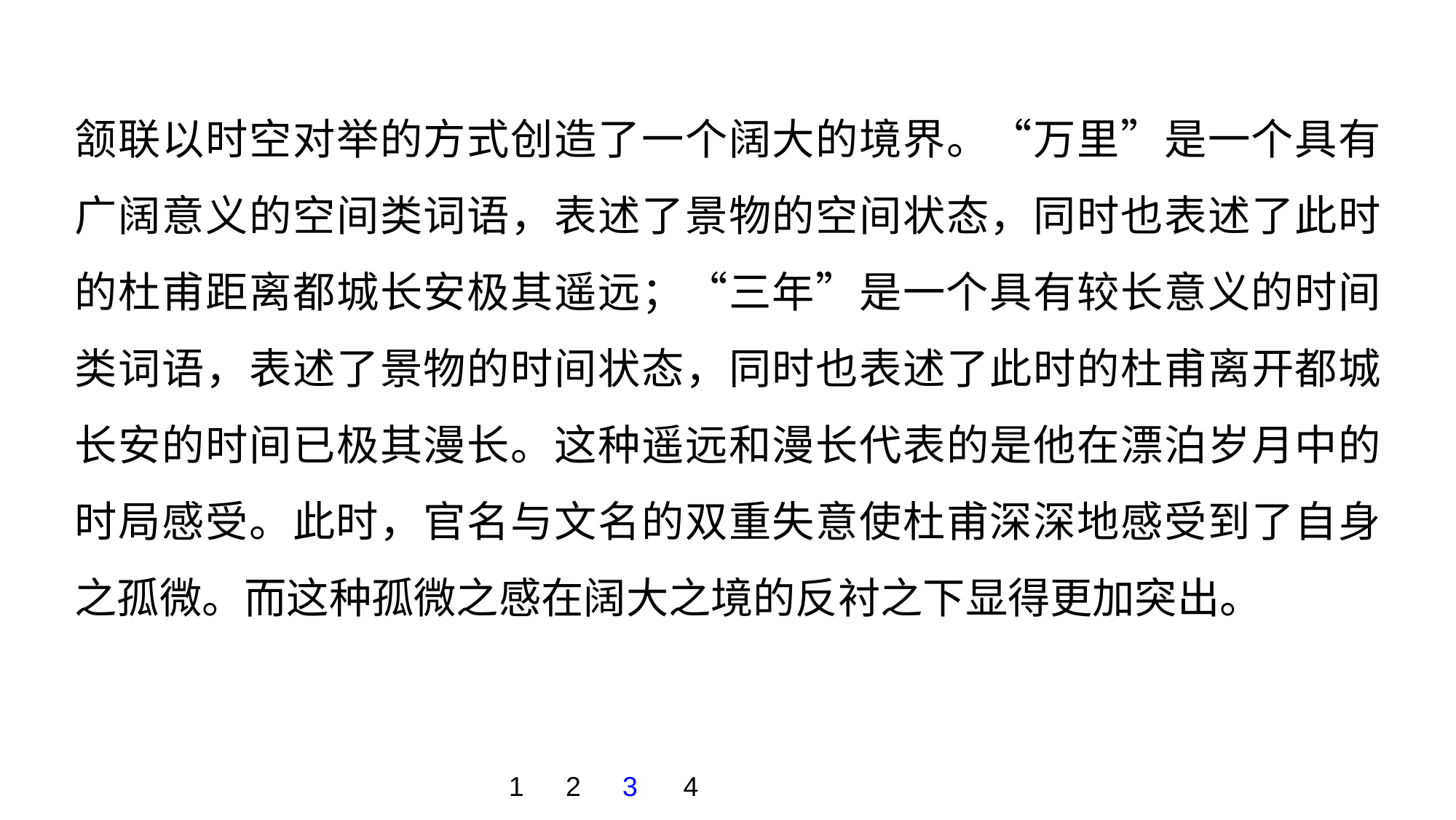

颔联以时空对举的方式创造了一个阔大的境界。“万里”是一个具有广阔意义的空间类词语，表述了景物的空间状态，同时也表述了此时的杜甫距离都城长安极其遥远；“三年”是一个具有较长意义的时间类词语，表述了景物的时间状态，同时也表述了此时的杜甫离开都城长安的时间已极其漫长。这种遥远和漫长代表的是他在漂泊岁月中的时局感受。此时，官名与文名的双重失意使杜甫深深地感受到了自身之孤微。而这种孤微之感在阔大之境的反衬之下显得更加突出。
1
2
3
4